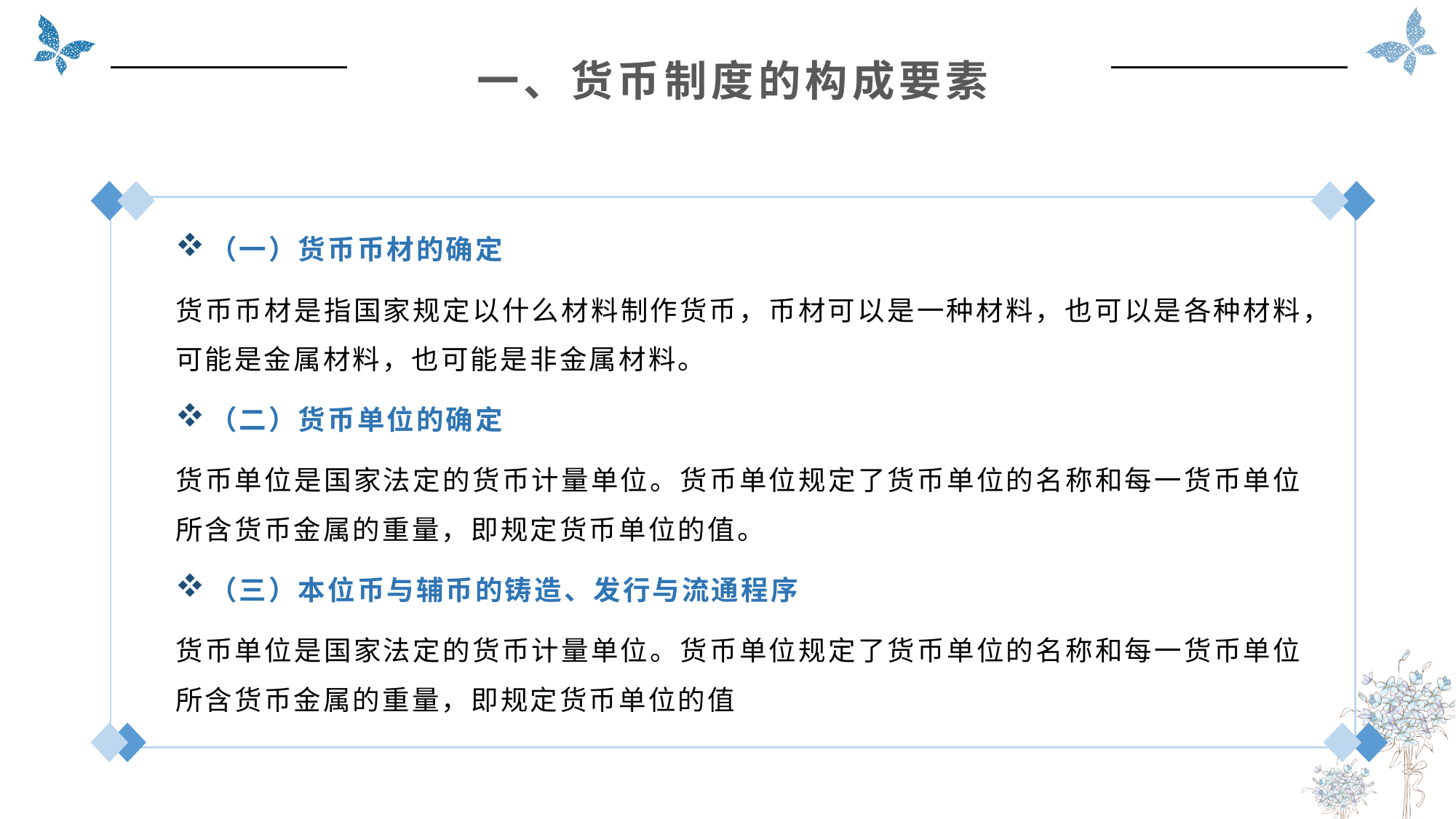

一、货币制度的构成要素

（一）货币币材的确定
货币币材是指国家规定以什么材料制作货币，币材可以是一种材料，也可以是各种材料，可能是金属材料，也可能是非金属材料。
（二）货币单位的确定
货币单位是国家法定的货币计量单位。货币单位规定了货币单位的名称和每一货币单位所含货币金属的重量，即规定货币单位的值。
（三）本位币与辅币的铸造、发行与流通程序
货币单位是国家法定的货币计量单位。货币单位规定了货币单位的名称和每一货币单位所含货币金属的重量，即规定货币单位的值